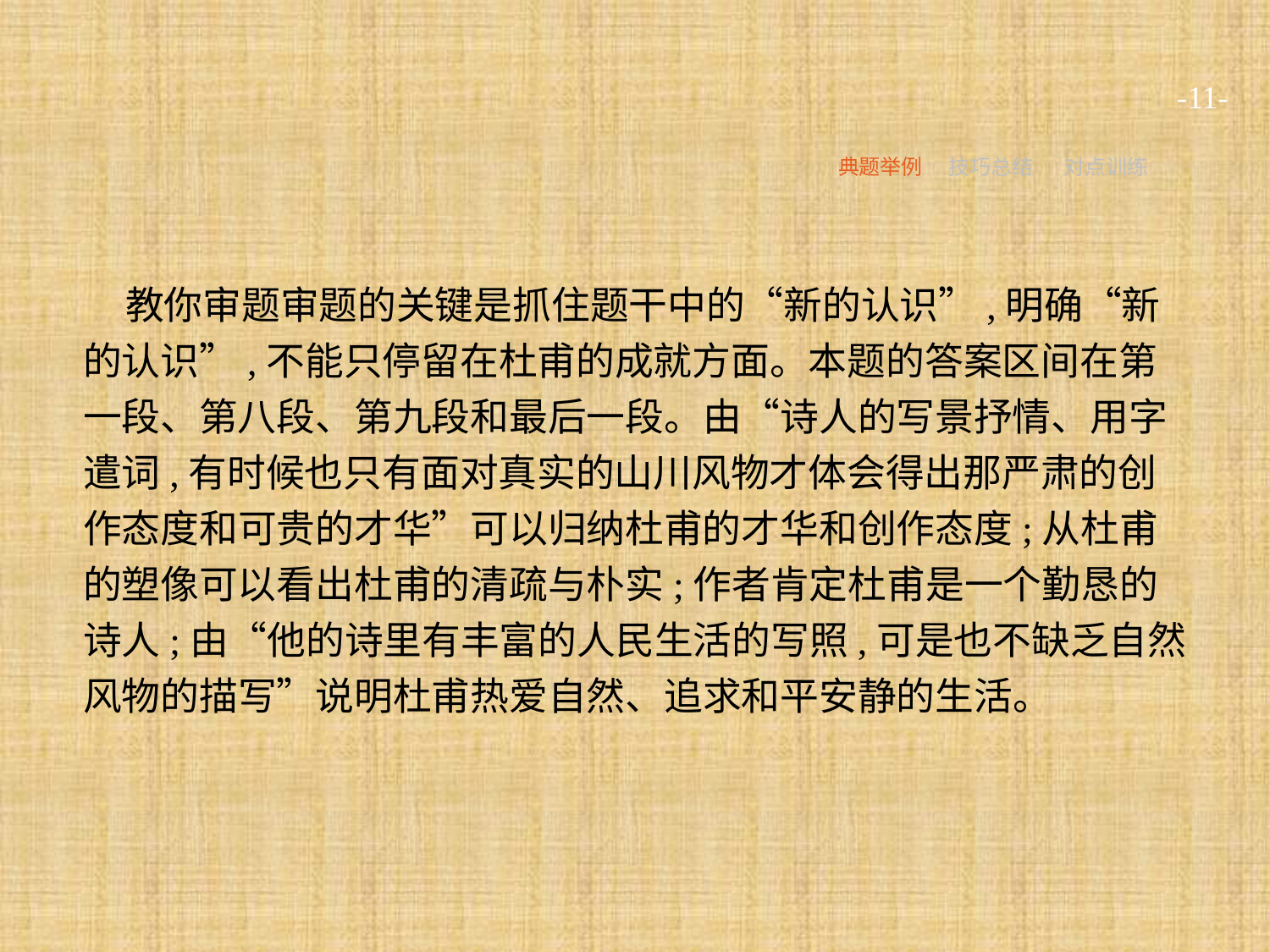

-11-
典题举例
技巧总结
对点训练
教你审题审题的关键是抓住题干中的“新的认识”,明确“新的认识”,不能只停留在杜甫的成就方面。本题的答案区间在第一段、第八段、第九段和最后一段。由“诗人的写景抒情、用字遣词,有时候也只有面对真实的山川风物才体会得出那严肃的创作态度和可贵的才华”可以归纳杜甫的才华和创作态度;从杜甫的塑像可以看出杜甫的清疏与朴实;作者肯定杜甫是一个勤恳的诗人;由“他的诗里有丰富的人民生活的写照,可是也不缺乏自然风物的描写”说明杜甫热爱自然、追求和平安静的生活。